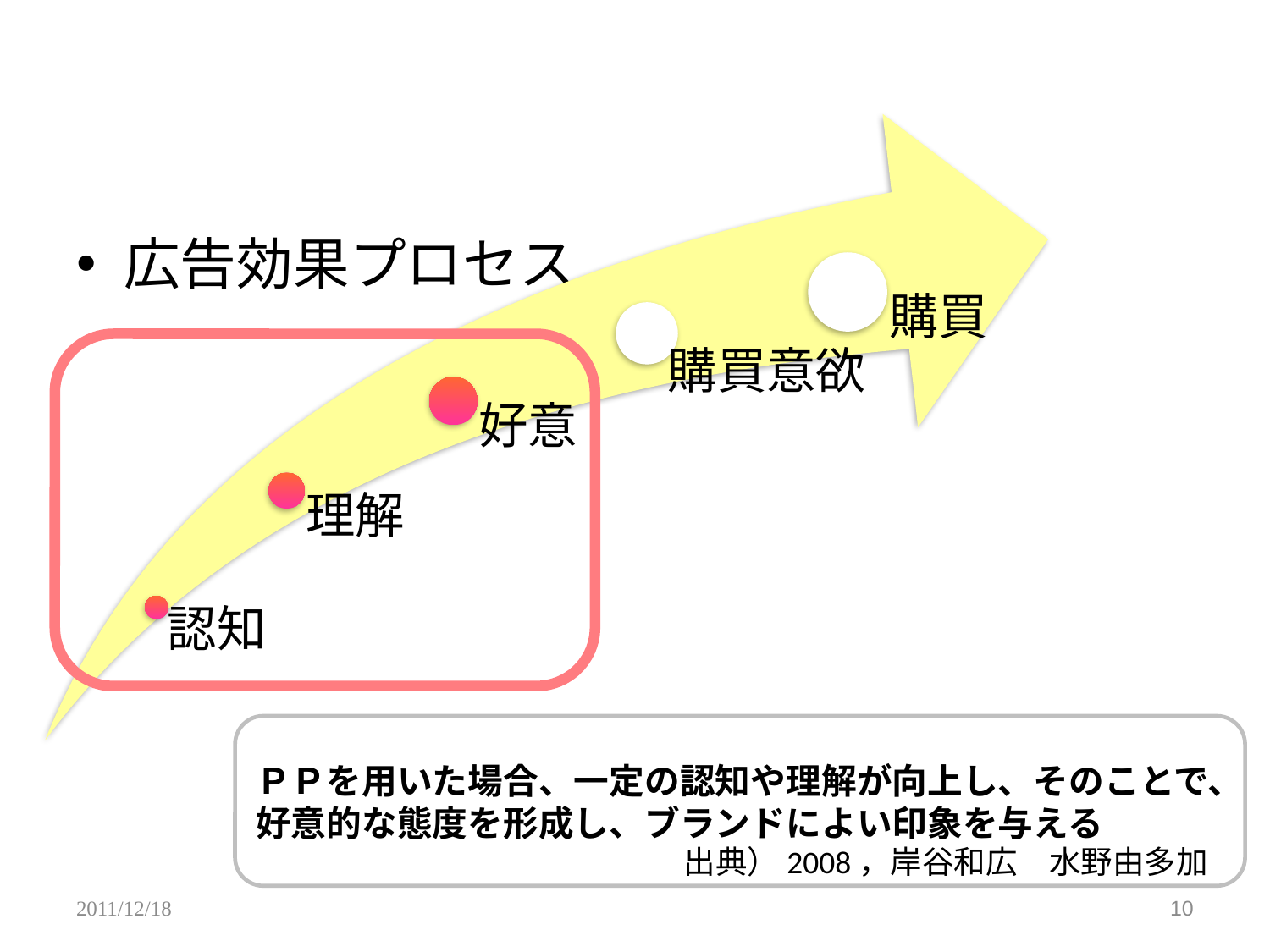

#
認知
理解
好意
購買意欲
購買
広告効果プロセス

ＰＰを用いた場合、一定の認知や理解が向上し、そのことで、好意的な態度を形成し、ブランドによい印象を与える
出典）2008，岸谷和広　水野由多加
2011/12/18
10